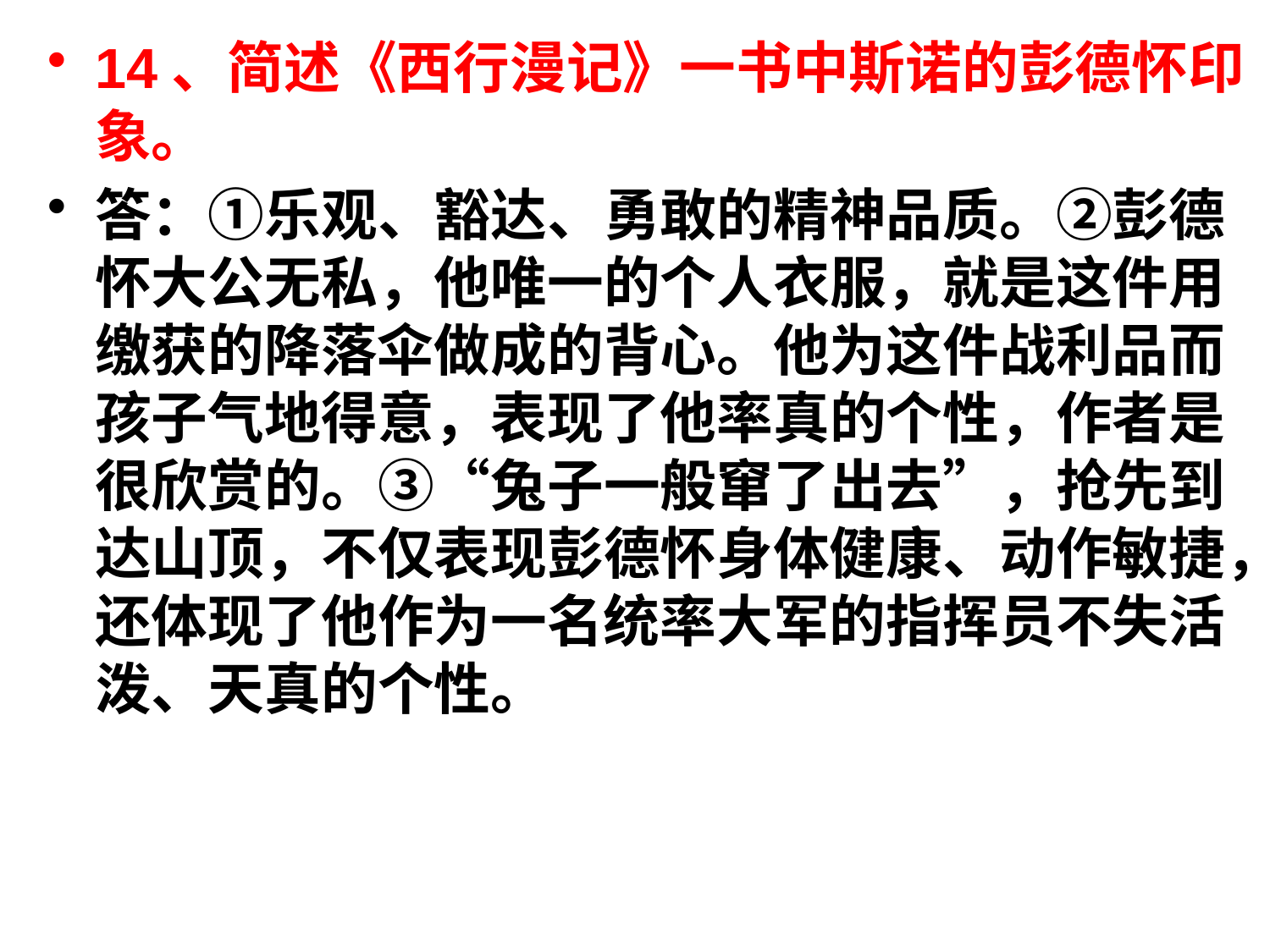

14、简述《西行漫记》一书中斯诺的彭德怀印象。
答：①乐观、豁达、勇敢的精神品质。②彭德怀大公无私，他唯一的个人衣服，就是这件用缴获的降落伞做成的背心。他为这件战利品而孩子气地得意，表现了他率真的个性，作者是很欣赏的。③“兔子一般窜了出去”，抢先到达山顶，不仅表现彭德怀身体健康、动作敏捷，还体现了他作为一名统率大军的指挥员不失活泼、天真的个性。

#